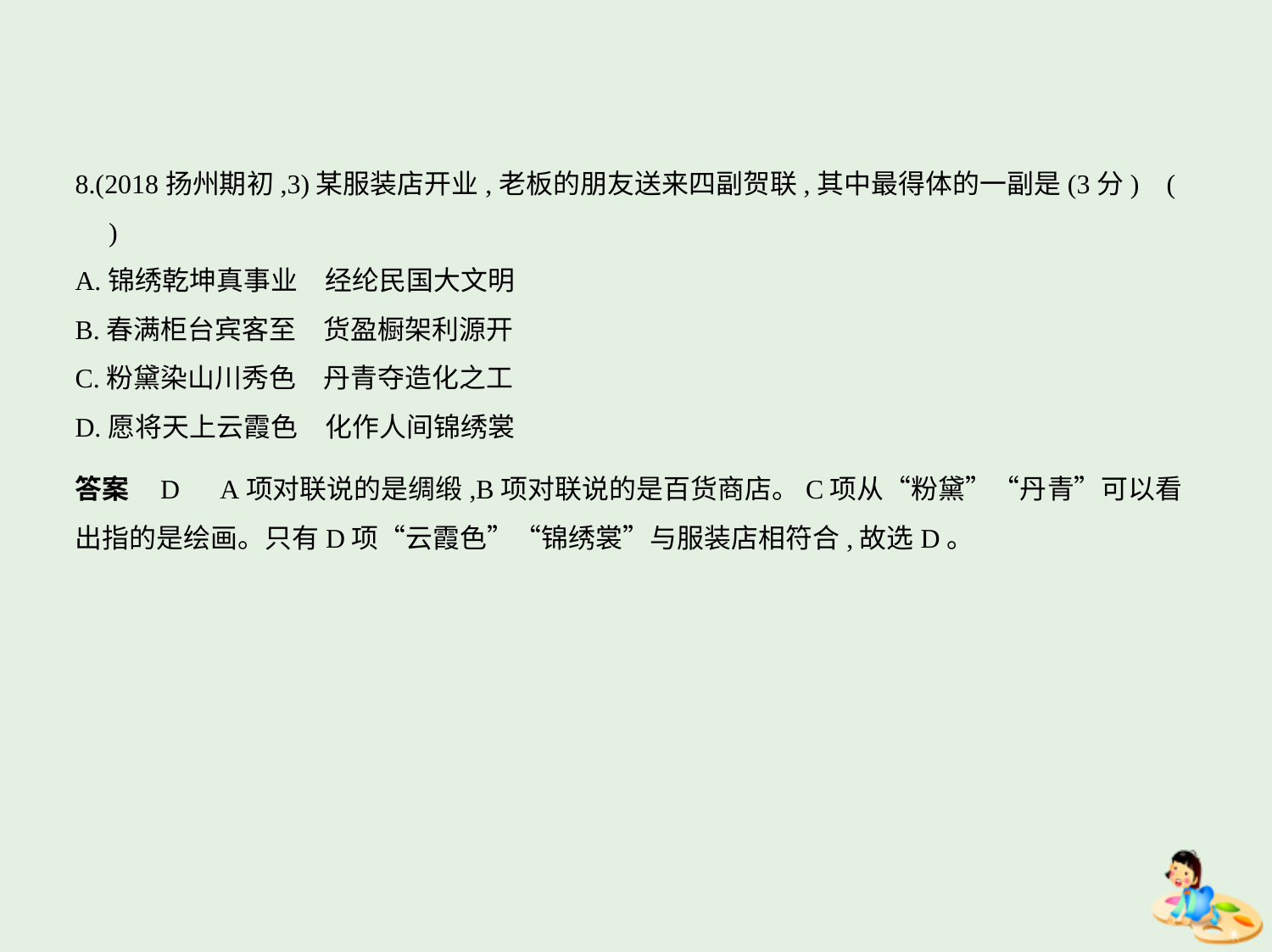

8.(2018扬州期初,3)某服装店开业,老板的朋友送来四副贺联,其中最得体的一副是(3分) (
　)
A.锦绣乾坤真事业　经纶民国大文明
B.春满柜台宾客至　货盈橱架利源开
C.粉黛染山川秀色　丹青夺造化之工
D.愿将天上云霞色　化作人间锦绣裳
答案    D　A项对联说的是绸缎,B项对联说的是百货商店。C项从“粉黛”“丹青”可以看
出指的是绘画。只有D项“云霞色”“锦绣裳”与服装店相符合,故选D。